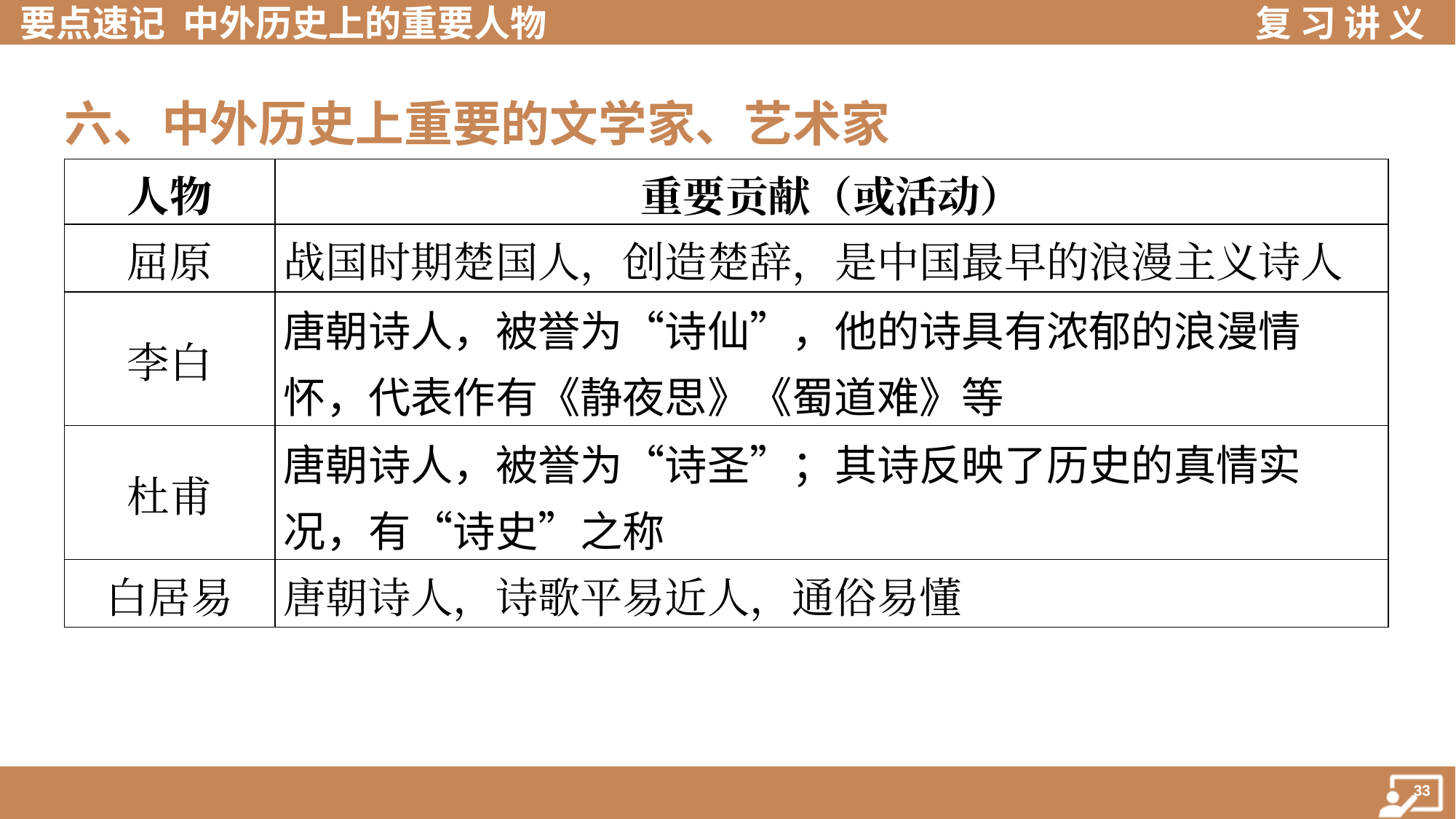

六、中外历史上重要的文学家、艺术家
| 人物 | 重要贡献（或活动） |
| --- | --- |
| 屈原 | 战国时期楚国人，创造楚辞，是中国最早的浪漫主义诗人 |
| 李白 | 唐朝诗人，被誉为“诗仙”，他的诗具有浓郁的浪漫情怀，代表作有《静夜思》《蜀道难》等 |
| 杜甫 | 唐朝诗人，被誉为“诗圣”；其诗反映了历史的真情实况，有“诗史”之称 |
| 白居易 | 唐朝诗人，诗歌平易近人，通俗易懂 |